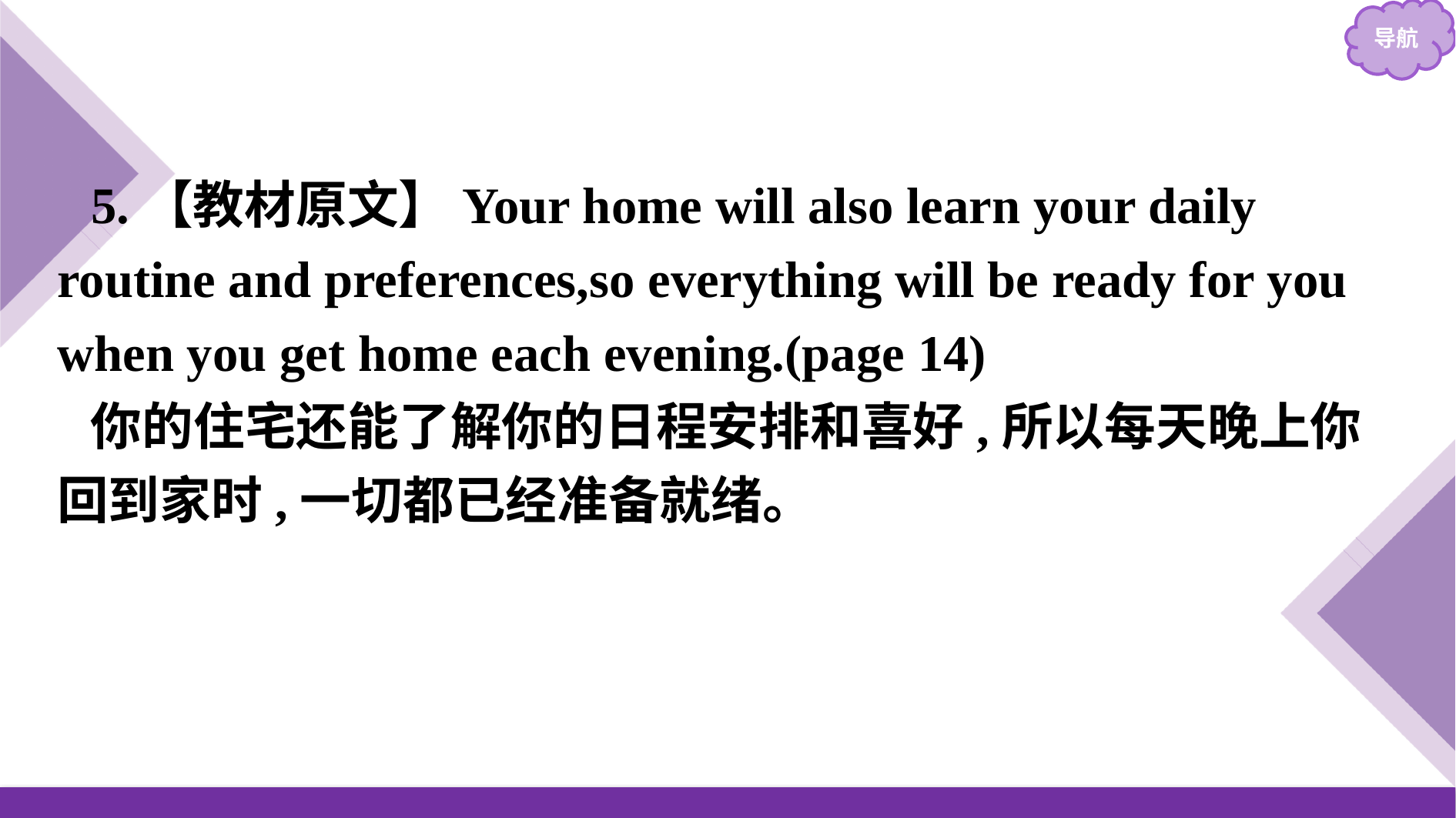

5.【教材原文】Your home will also learn your daily routine and preferences,so everything will be ready for you when you get home each evening.(page 14)
你的住宅还能了解你的日程安排和喜好,所以每天晚上你回到家时,一切都已经准备就绪。